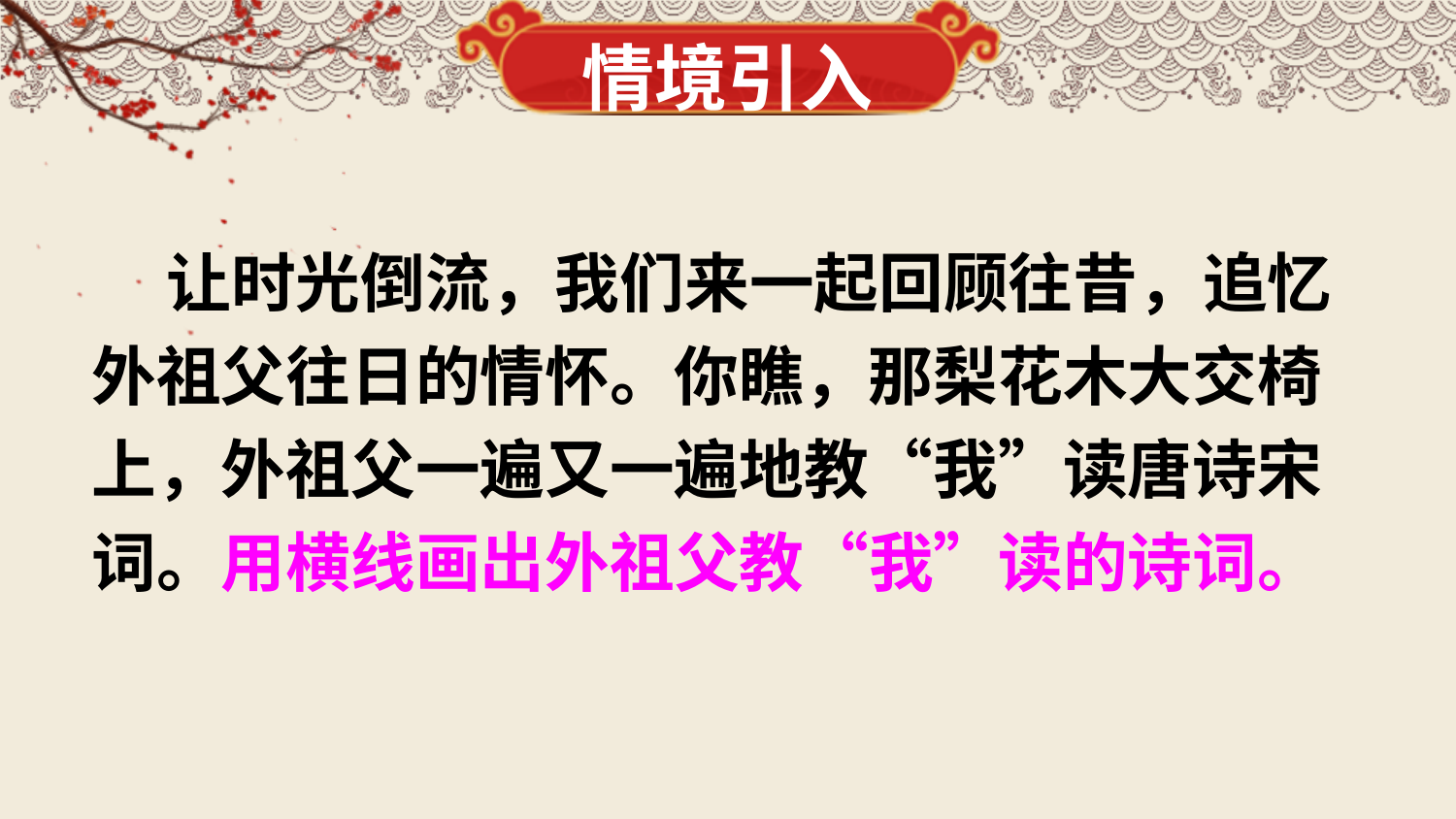

情境引入
    让时光倒流，我们来一起回顾往昔，追忆外祖父往日的情怀。你瞧，那梨花木大交椅上，外祖父一遍又一遍地教“我”读唐诗宋词。用横线画出外祖父教“我”读的诗词。